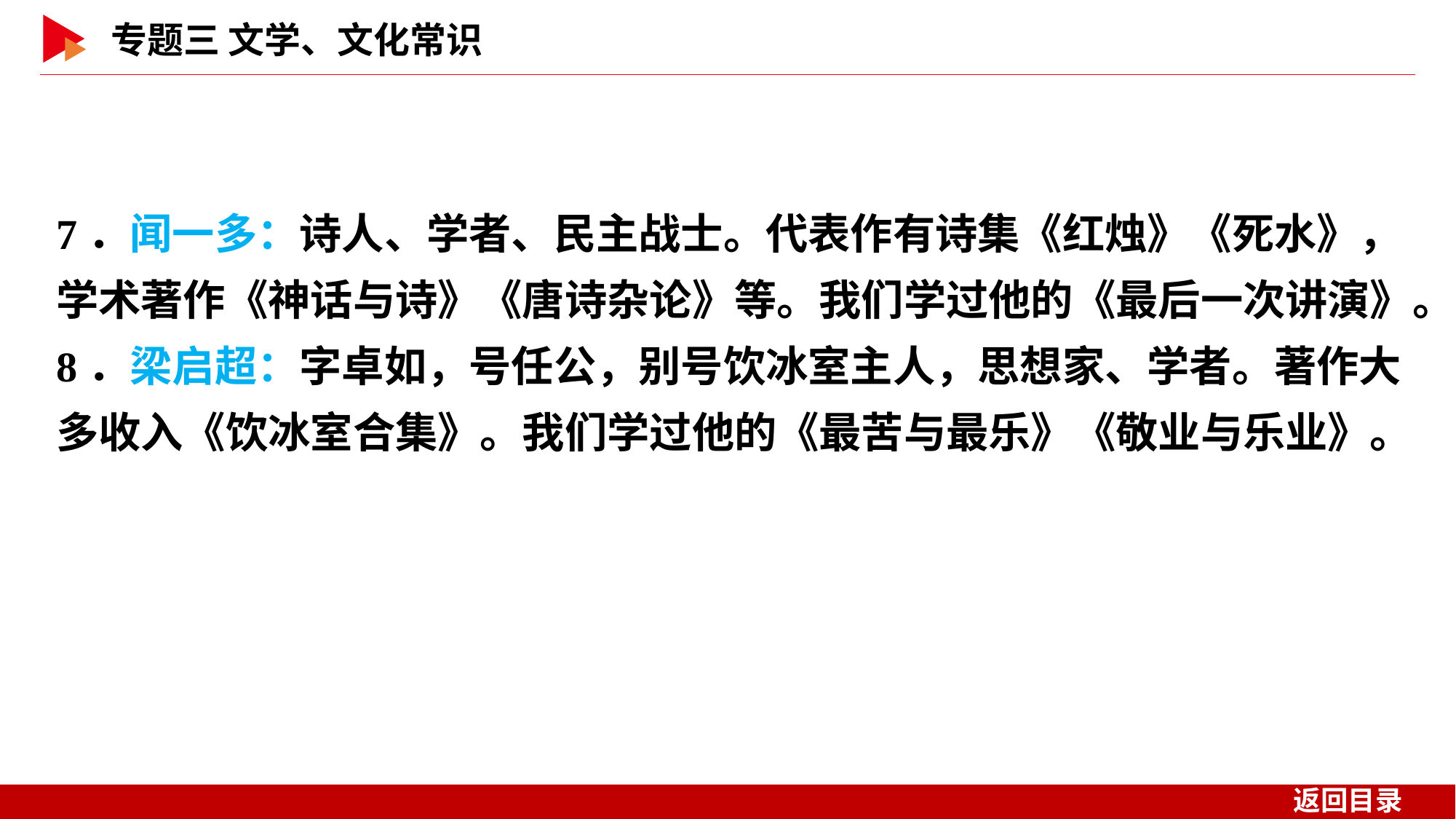

7．闻一多：诗人、学者、民主战士。代表作有诗集《红烛》《死水》，学术著作《神话与诗》《唐诗杂论》等。我们学过他的《最后一次讲演》。
8．梁启超：字卓如，号任公，别号饮冰室主人，思想家、学者。著作大多收入《饮冰室合集》。我们学过他的《最苦与最乐》《敬业与乐业》。